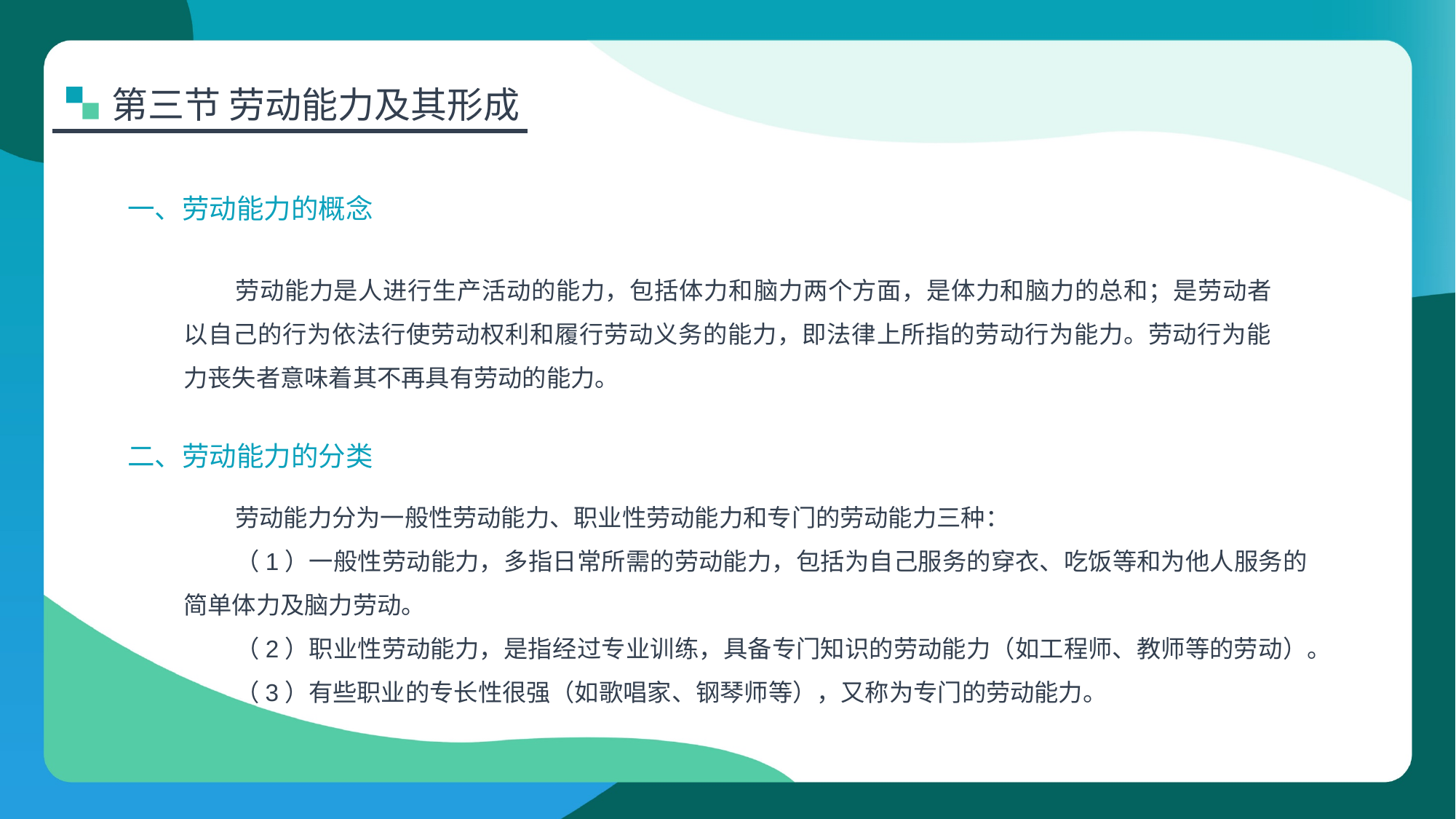

第三节 劳动能力及其形成

一、劳动能力的概念
劳动能力是人进行生产活动的能力，包括体力和脑力两个方面，是体力和脑力的总和；是劳动者以自己的行为依法行使劳动权利和履行劳动义务的能力，即法律上所指的劳动行为能力。劳动行为能力丧失者意味着其不再具有劳动的能力。
二、劳动能力的分类
劳动能力分为一般性劳动能力、职业性劳动能力和专门的劳动能力三种：
（1）一般性劳动能力，多指日常所需的劳动能力，包括为自己服务的穿衣、吃饭等和为他人服务的简单体力及脑力劳动。
（2）职业性劳动能力，是指经过专业训练，具备专门知识的劳动能力（如工程师、教师等的劳动）。
（3）有些职业的专长性很强（如歌唱家、钢琴师等），又称为专门的劳动能力。